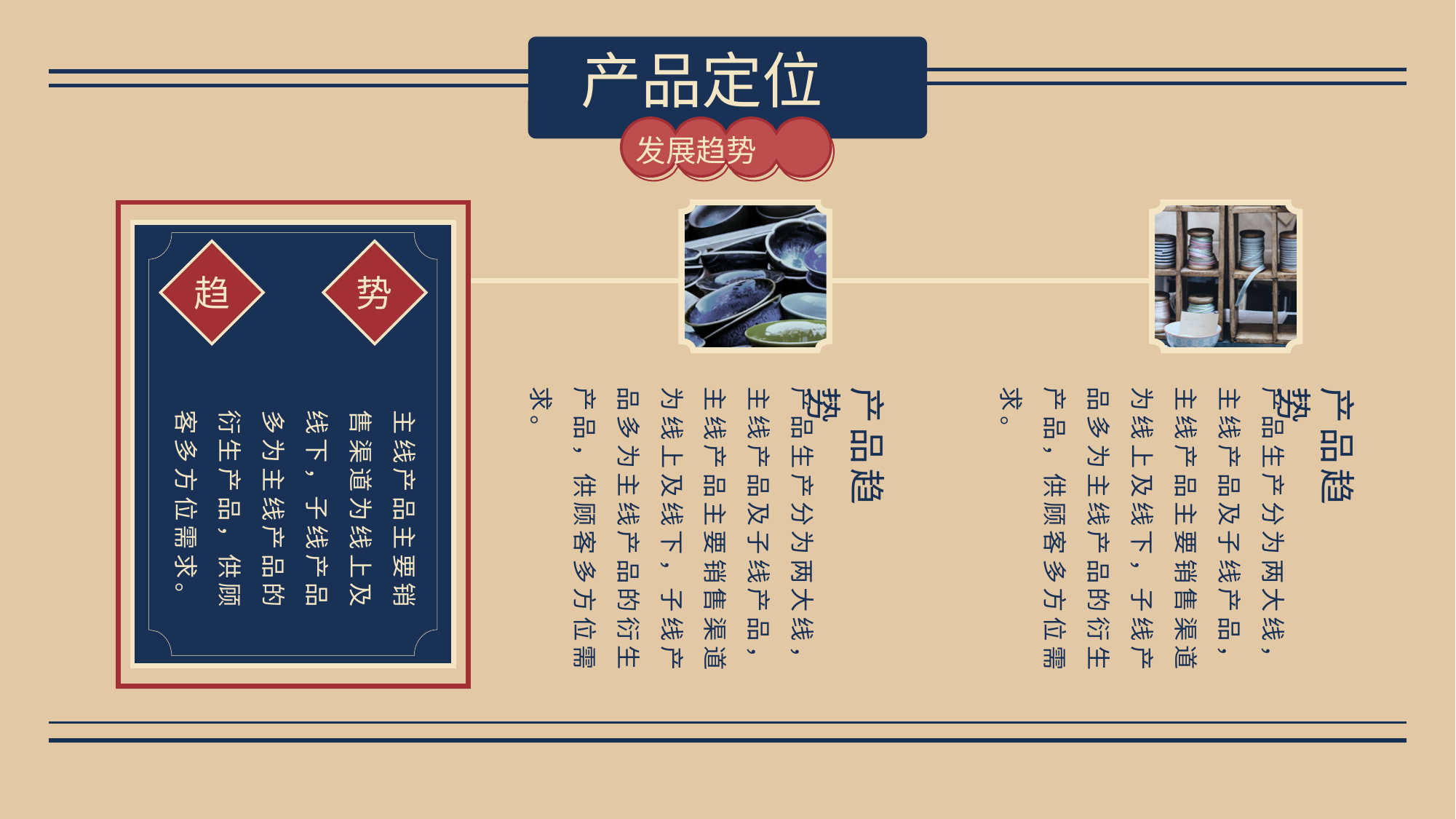

产品定位
发展趋势

势
趋
产品生产分为两大线，主线产品及子线产品，主线产品主要销售渠道为线上及线下，子线产品多为主线产品的衍生产品，供顾客多方位需求。
产品趋势
产品生产分为两大线，主线产品及子线产品，主线产品主要销售渠道为线上及线下，子线产品多为主线产品的衍生产品，供顾客多方位需求。
产品趋势
主线产品主要销售渠道为线上及线下，子线产品多为主线产品的衍生产品，供顾客多方位需求。